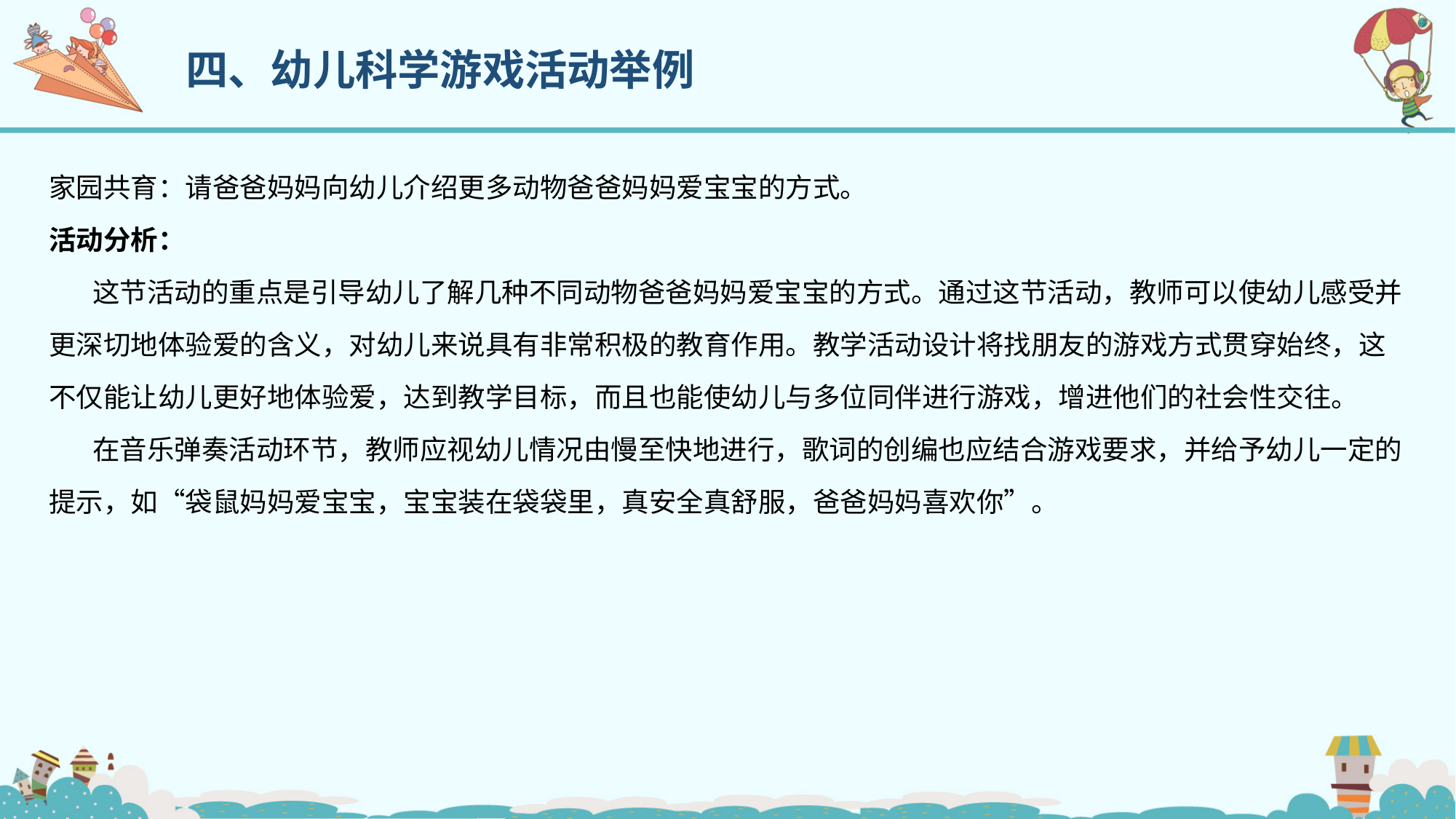

四、幼儿科学游戏活动举例

家园共育：请爸爸妈妈向幼儿介绍更多动物爸爸妈妈爱宝宝的方式。
活动分析：
      这节活动的重点是引导幼儿了解几种不同动物爸爸妈妈爱宝宝的方式。通过这节活动，教师可以使幼儿感受并更深切地体验爱的含义，对幼儿来说具有非常积极的教育作用。教学活动设计将找朋友的游戏方式贯穿始终，这不仅能让幼儿更好地体验爱，达到教学目标，而且也能使幼儿与多位同伴进行游戏，增进他们的社会性交往。
      在音乐弹奏活动环节，教师应视幼儿情况由慢至快地进行，歌词的创编也应结合游戏要求，并给予幼儿一定的提示，如“袋鼠妈妈爱宝宝，宝宝装在袋袋里，真安全真舒服，爸爸妈妈喜欢你”。